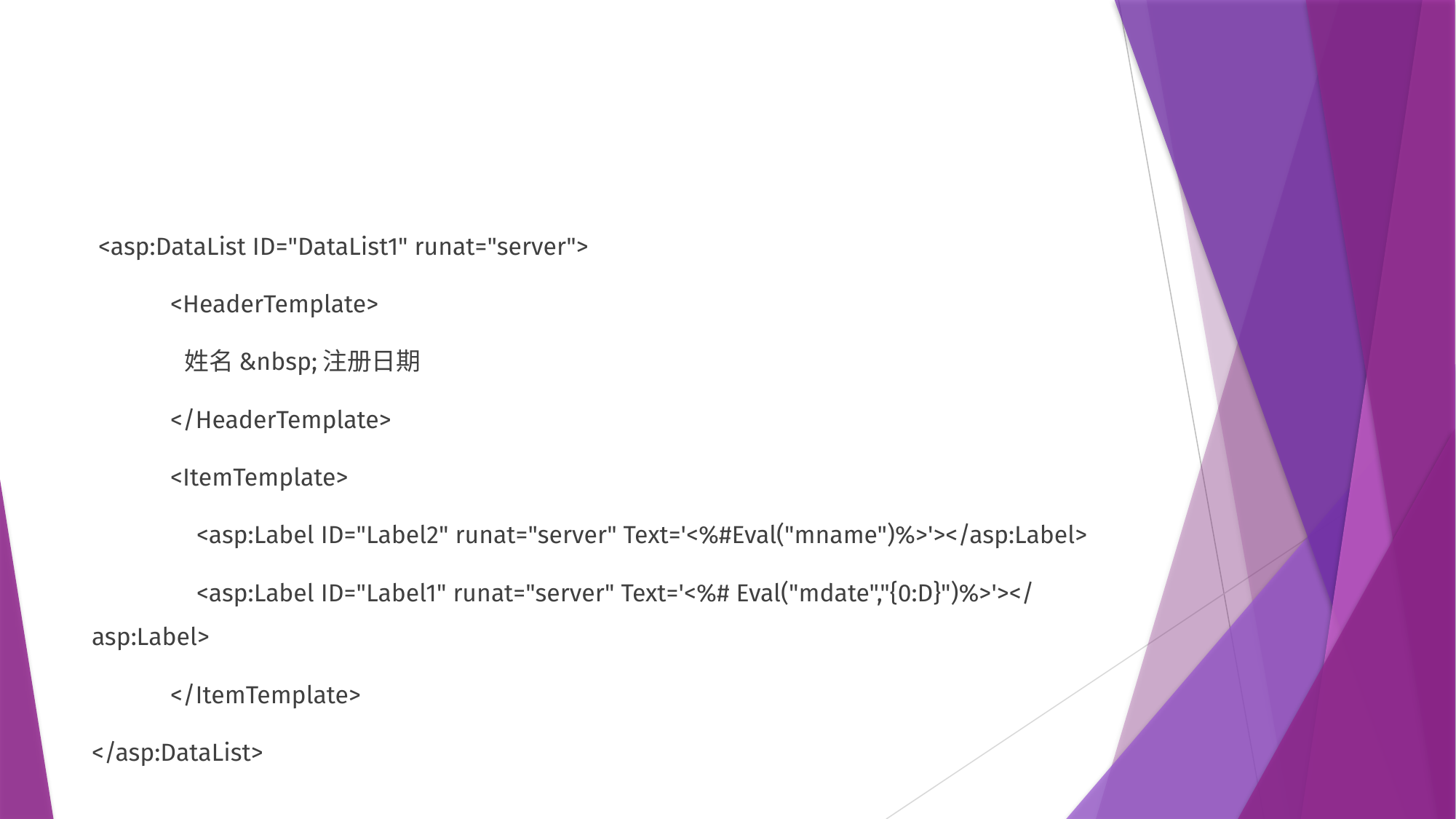

#
 <asp:DataList ID="DataList1" runat="server">
            <HeaderTemplate>
                姓名&nbsp;注册日期
            </HeaderTemplate>
            <ItemTemplate>
                <asp:Label ID="Label2" runat="server" Text='<%#Eval("mname")%>'></asp:Label>
                <asp:Label ID="Label1" runat="server" Text='<%# Eval("mdate","{0:D}")%>'></asp:Label>
            </ItemTemplate>
</asp:DataList>